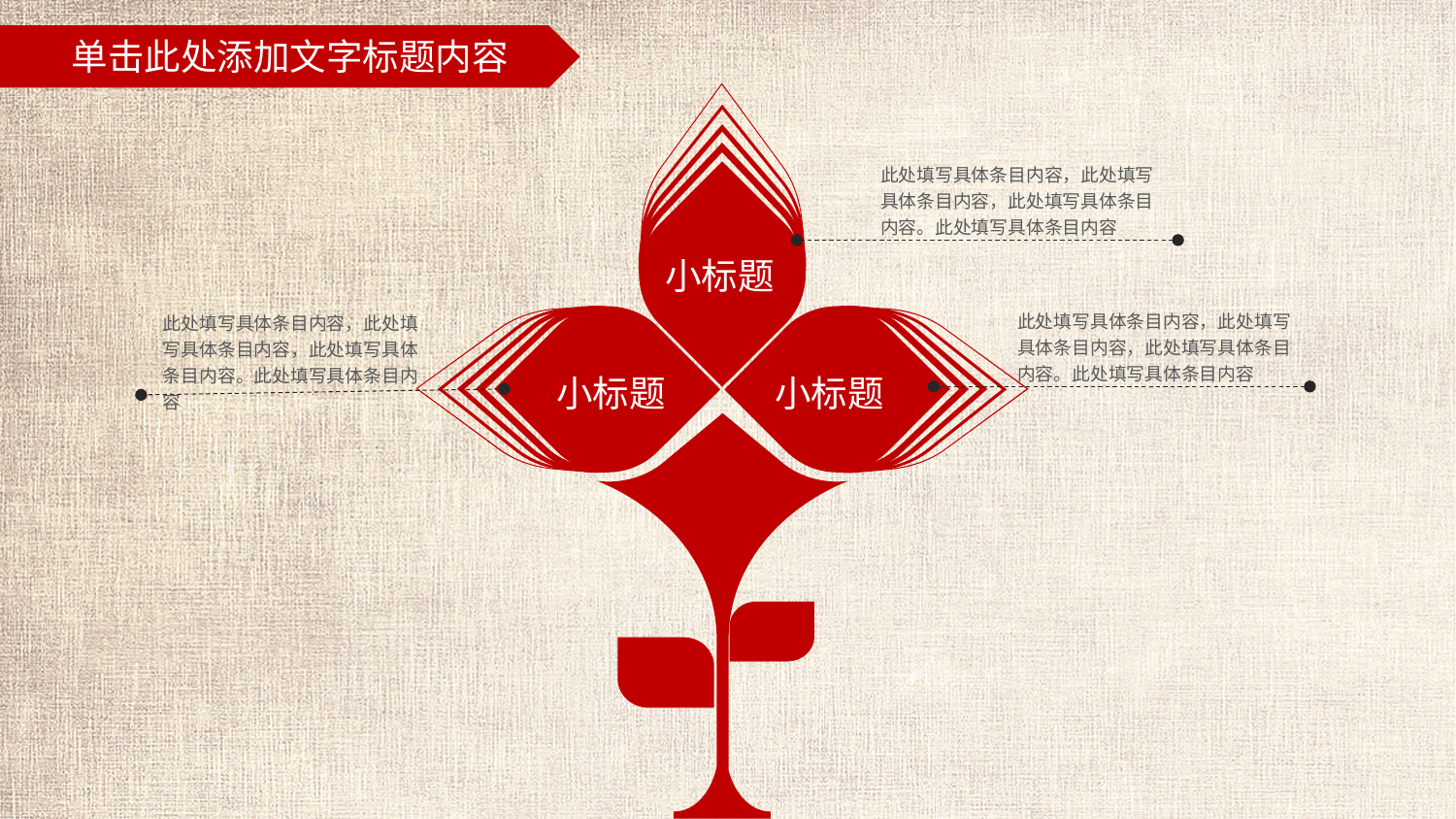

此处填写具体条目内容，此处填写具体条目内容，此处填写具体条目内容。此处填写具体条目内容

小标题
此处填写具体条目内容，此处填写具体条目内容，此处填写具体条目内容。此处填写具体条目内容
此处填写具体条目内容，此处填写具体条目内容，此处填写具体条目内容。此处填写具体条目内容

小标题
小标题